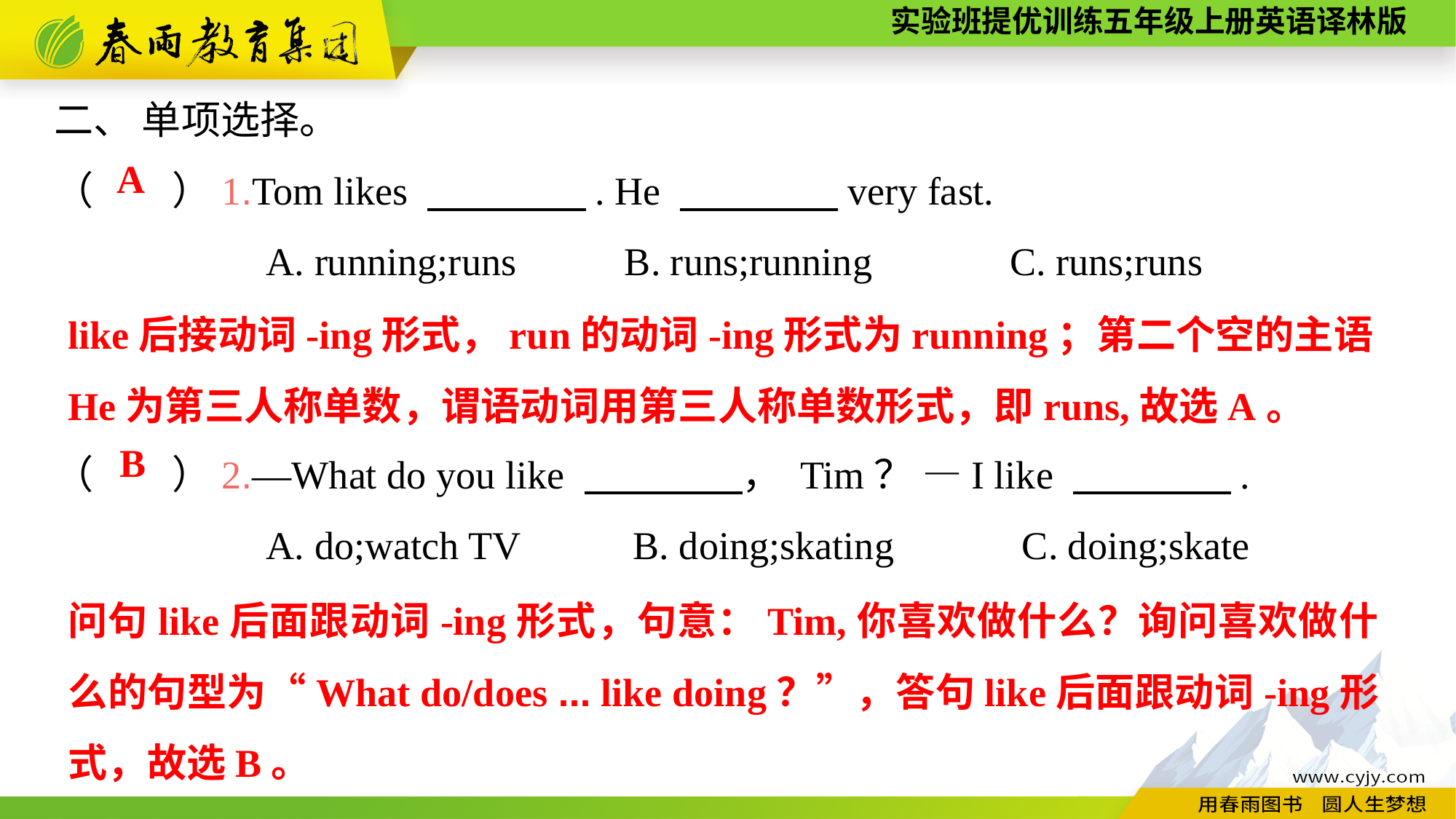

二、 单项选择。
（　　）1.Tom likes 　　　　. He 　　　　very fast.
A. running;runs           B. runs;running              C. runs;runs

（　　）2.—What do you like 　　　　， Tim？ —I like 　　　　.
A. do;watch TV　      B. doing;skating             C. doing;skate
A
like后接动词-ing形式，run的动词-ing形式为running；第二个空的主语He为第三人称单数，谓语动词用第三人称单数形式，即runs,故选A。
B
问句like后面跟动词-ing形式，句意：Tim,你喜欢做什么？询问喜欢做什么的句型为“What do/does ... like doing？”，答句like后面跟动词-ing形式，故选B。